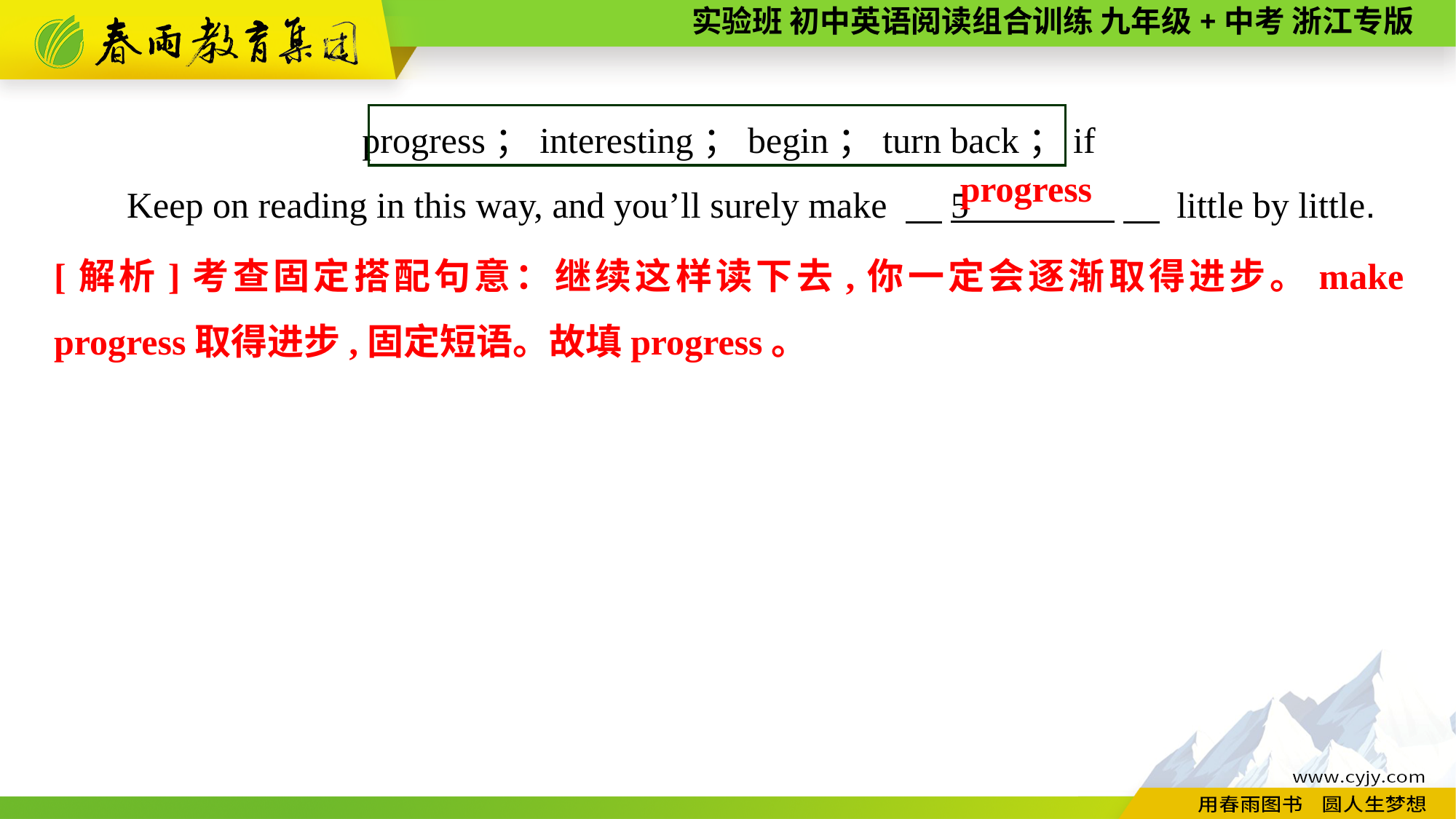

progress；interesting；begin；turn back；if
Keep on reading in this way, and you’ll surely make 　5                　 little by little.

progress
[解析]考查固定搭配句意：继续这样读下去,你一定会逐渐取得进步。make progress取得进步,固定短语。故填progress。